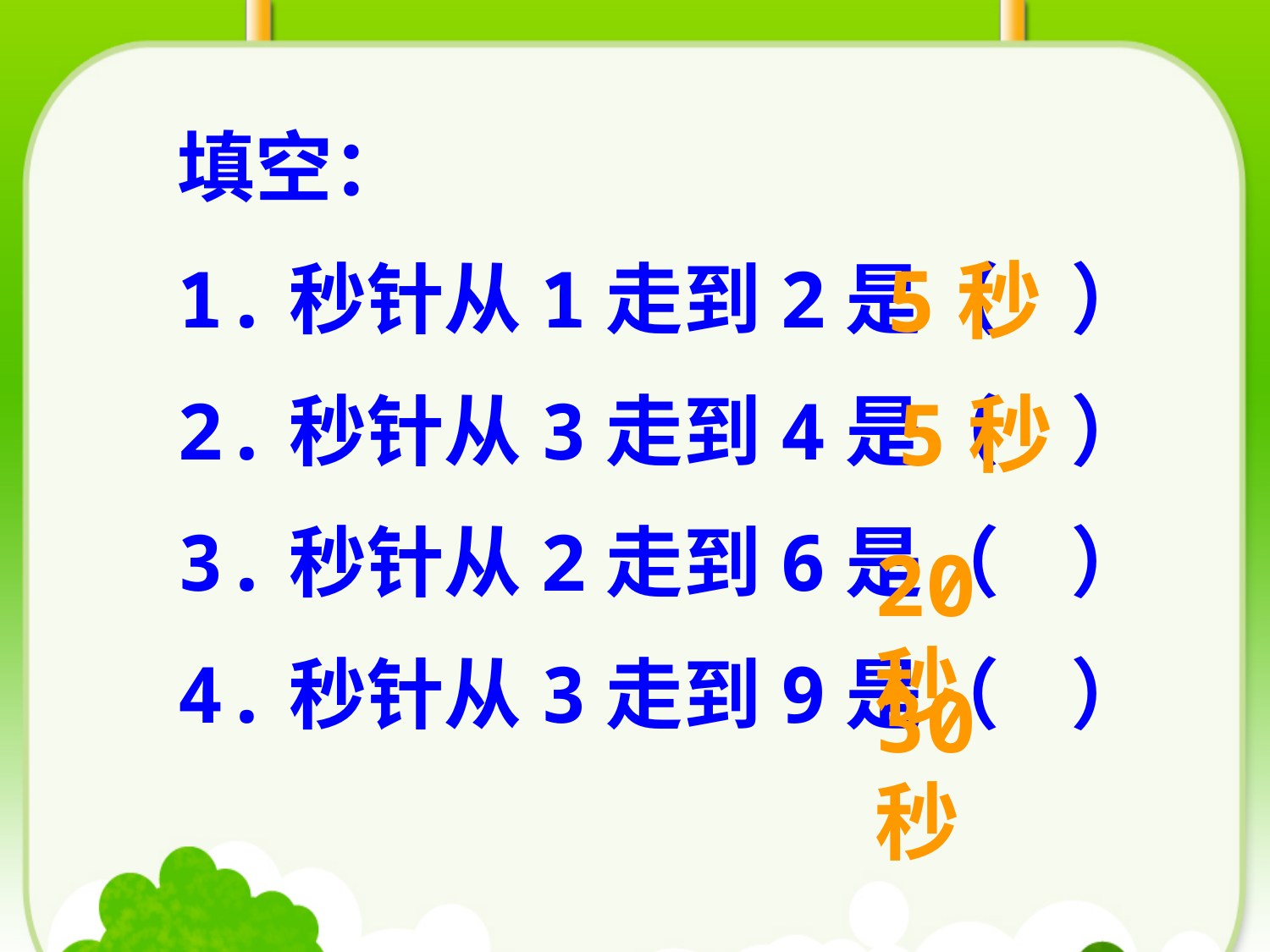

填空：
1.秒针从1走到2是（    ）
2.秒针从3走到4是（    ）
3.秒针从2走到6是（    ）
4.秒针从3走到9是（    ）
5秒
5秒
20秒
30秒